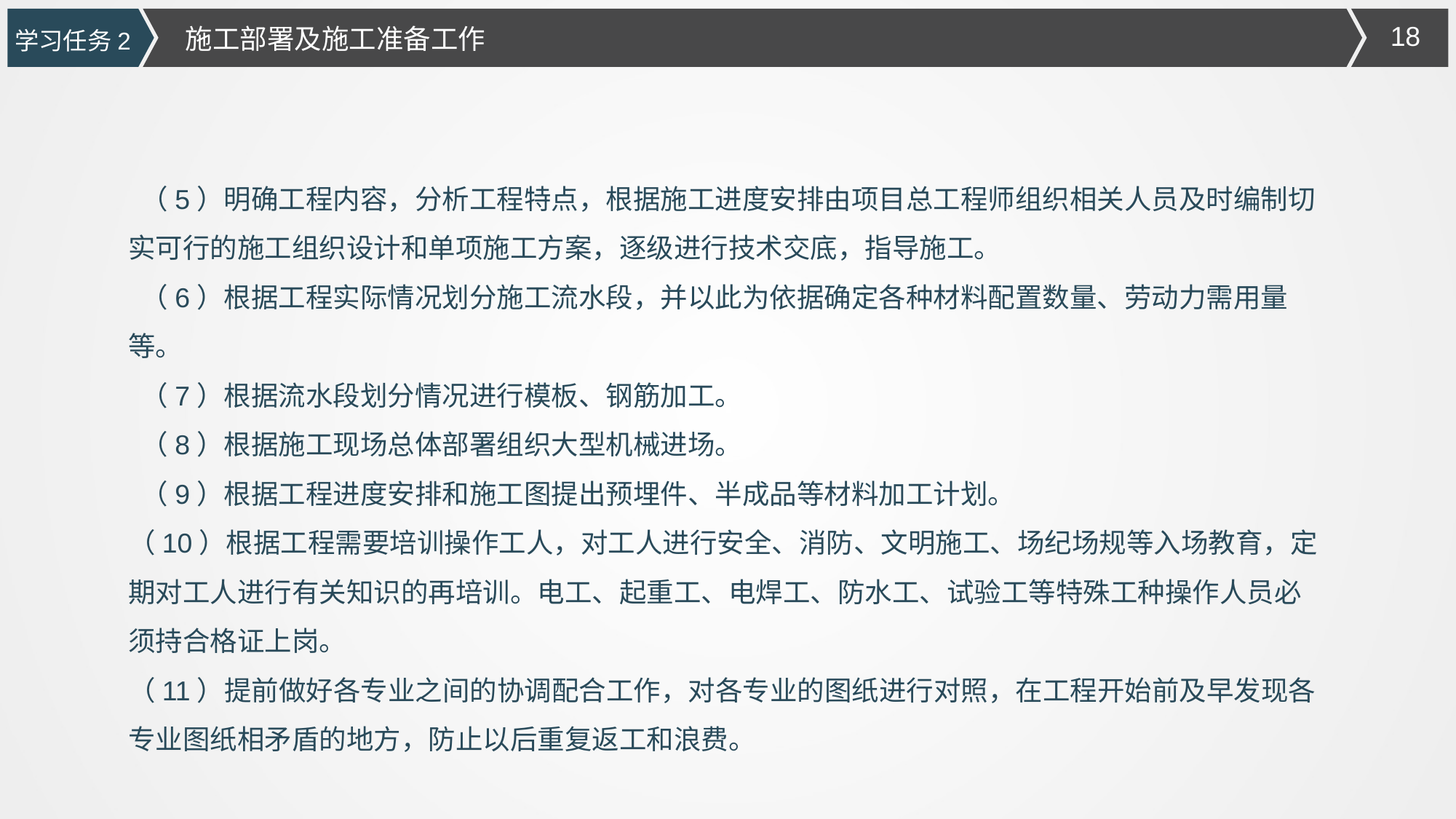

施工部署及施工准备工作
学习任务2
 （5）明确工程内容，分析工程特点，根据施工进度安排由项目总工程师组织相关人员及时编制切实可行的施工组织设计和单项施工方案，逐级进行技术交底，指导施工。
 （6）根据工程实际情况划分施工流水段，并以此为依据确定各种材料配置数量、劳动力需用量等。
 （7）根据流水段划分情况进行模板、钢筋加工。
 （8）根据施工现场总体部署组织大型机械进场。
 （9）根据工程进度安排和施工图提出预埋件、半成品等材料加工计划。
（10）根据工程需要培训操作工人，对工人进行安全、消防、文明施工、场纪场规等入场教育，定期对工人进行有关知识的再培训。电工、起重工、电焊工、防水工、试验工等特殊工种操作人员必须持合格证上岗。
（11）提前做好各专业之间的协调配合工作，对各专业的图纸进行对照，在工程开始前及早发现各专业图纸相矛盾的地方，防止以后重复返工和浪费。